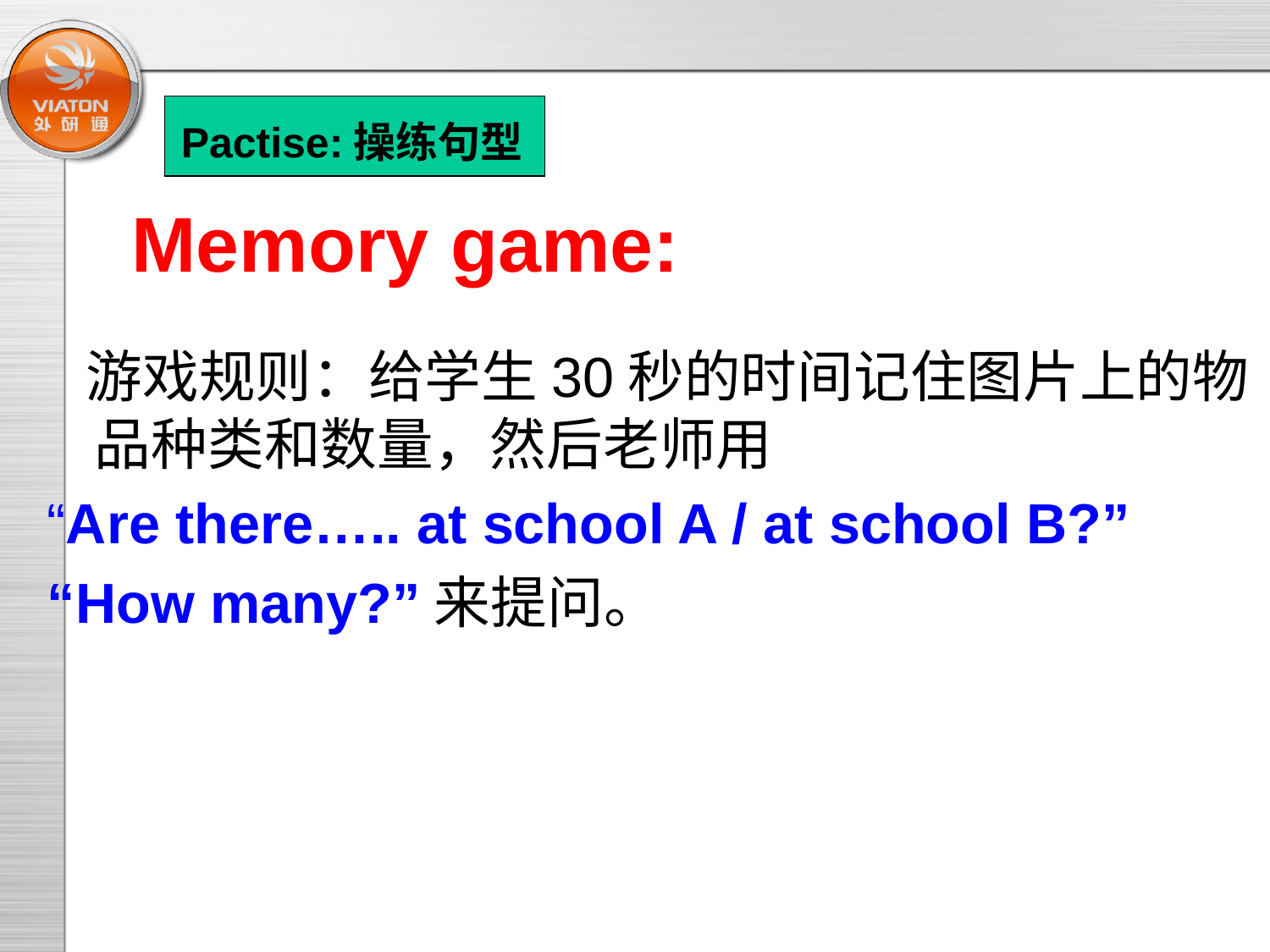

Pactise:操练句型
Memory game:
  游戏规则：给学生30秒的时间记住图片上的物品种类和数量，然后老师用
“Are there….. at school A / at school B?”
“How many?”来提问。